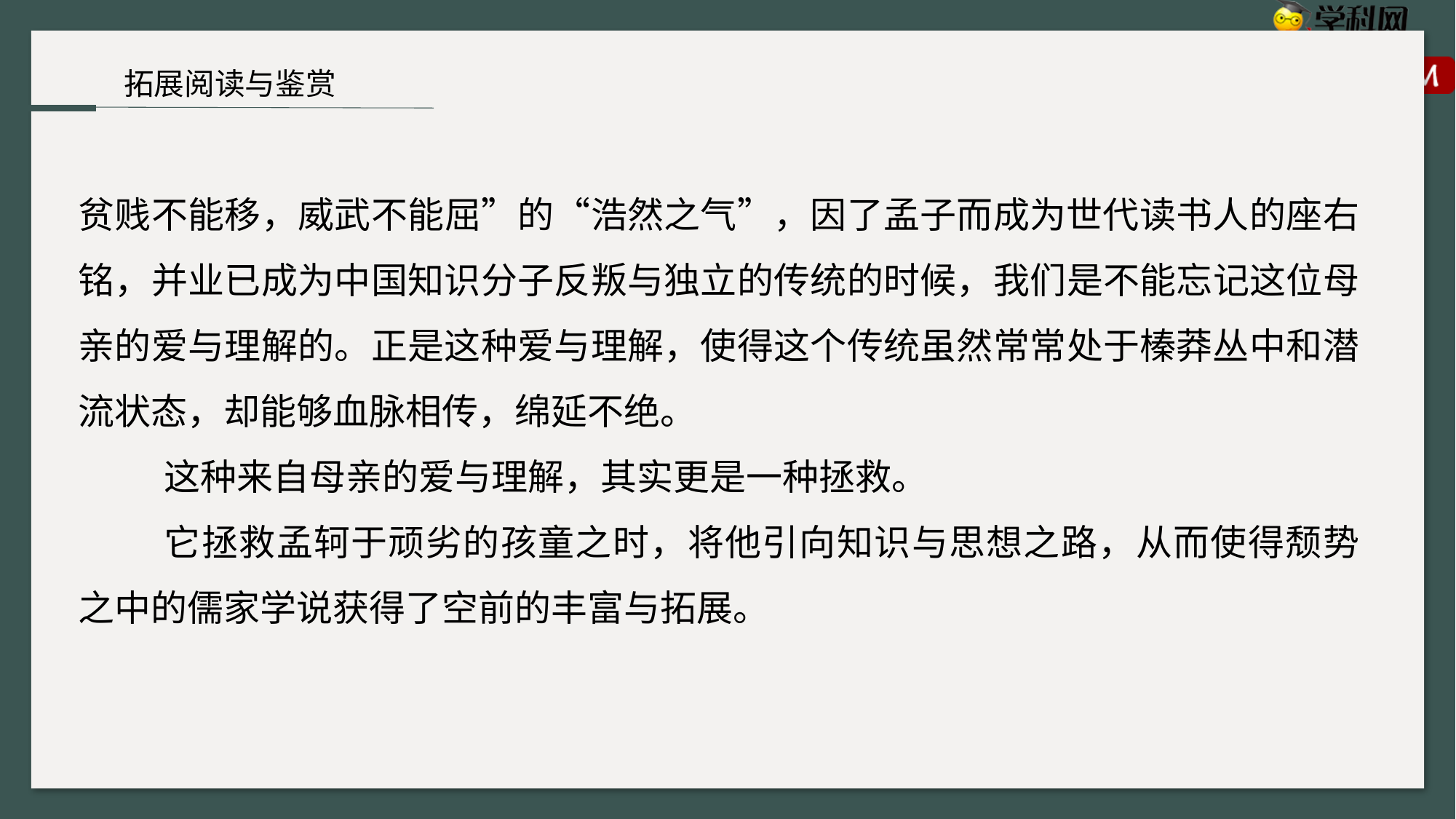

拓展阅读与鉴赏
贫贱不能移，威武不能屈”的“浩然之气”，因了孟子而成为世代读书人的座右铭，并业已成为中国知识分子反叛与独立的传统的时候，我们是不能忘记这位母亲的爱与理解的。正是这种爱与理解，使得这个传统虽然常常处于榛莽丛中和潜流状态，却能够血脉相传，绵延不绝。
这种来自母亲的爱与理解，其实更是一种拯救。
它拯救孟轲于顽劣的孩童之时，将他引向知识与思想之路，从而使得颓势之中的儒家学说获得了空前的丰富与拓展。